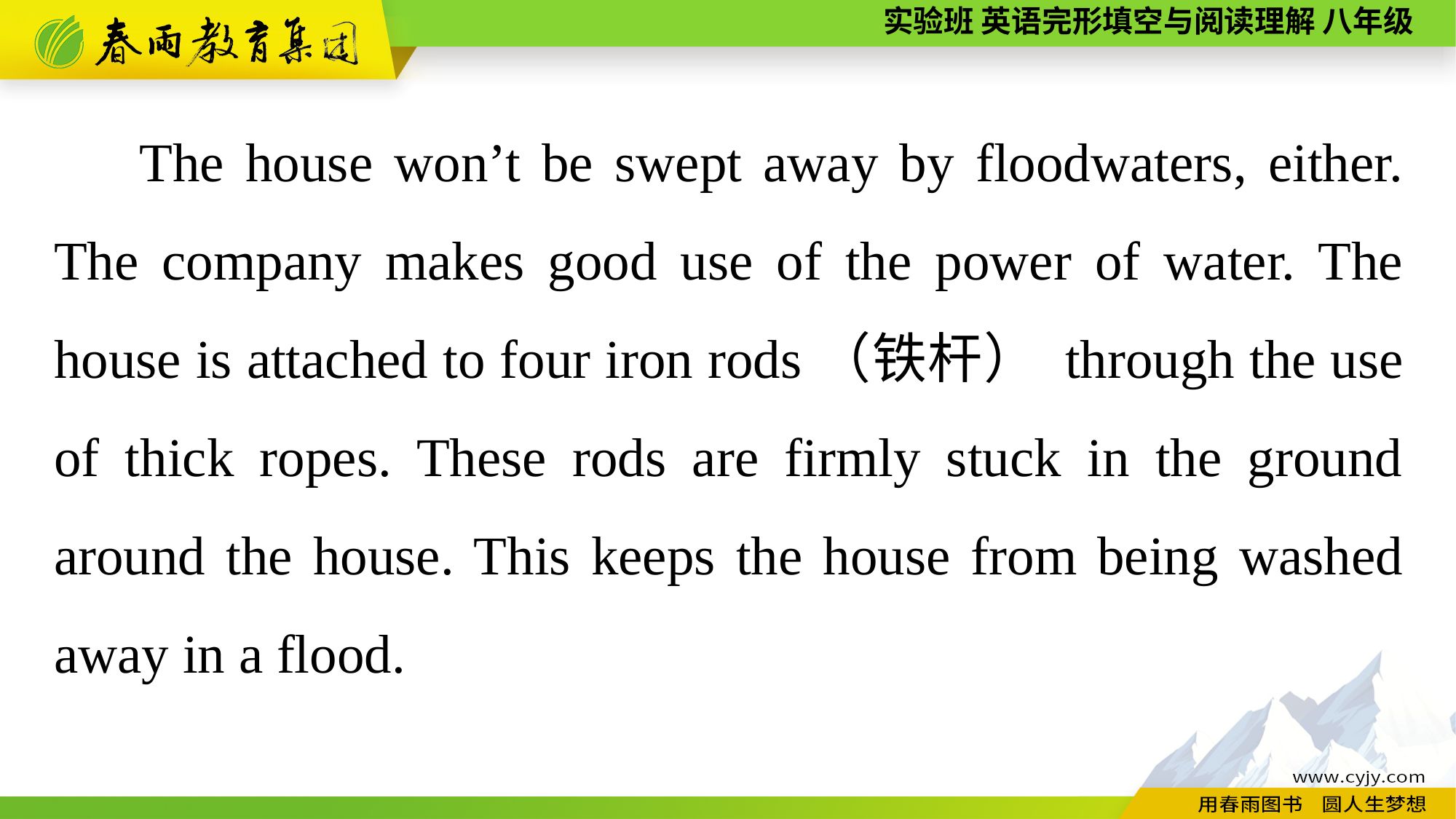

The house won’t be swept away by floodwaters, either. The company makes good use of the power of water. The house is attached to four iron rods（铁杆） through the use of thick ropes. These rods are firmly stuck in the ground around the house. This keeps the house from being washed away in a flood.